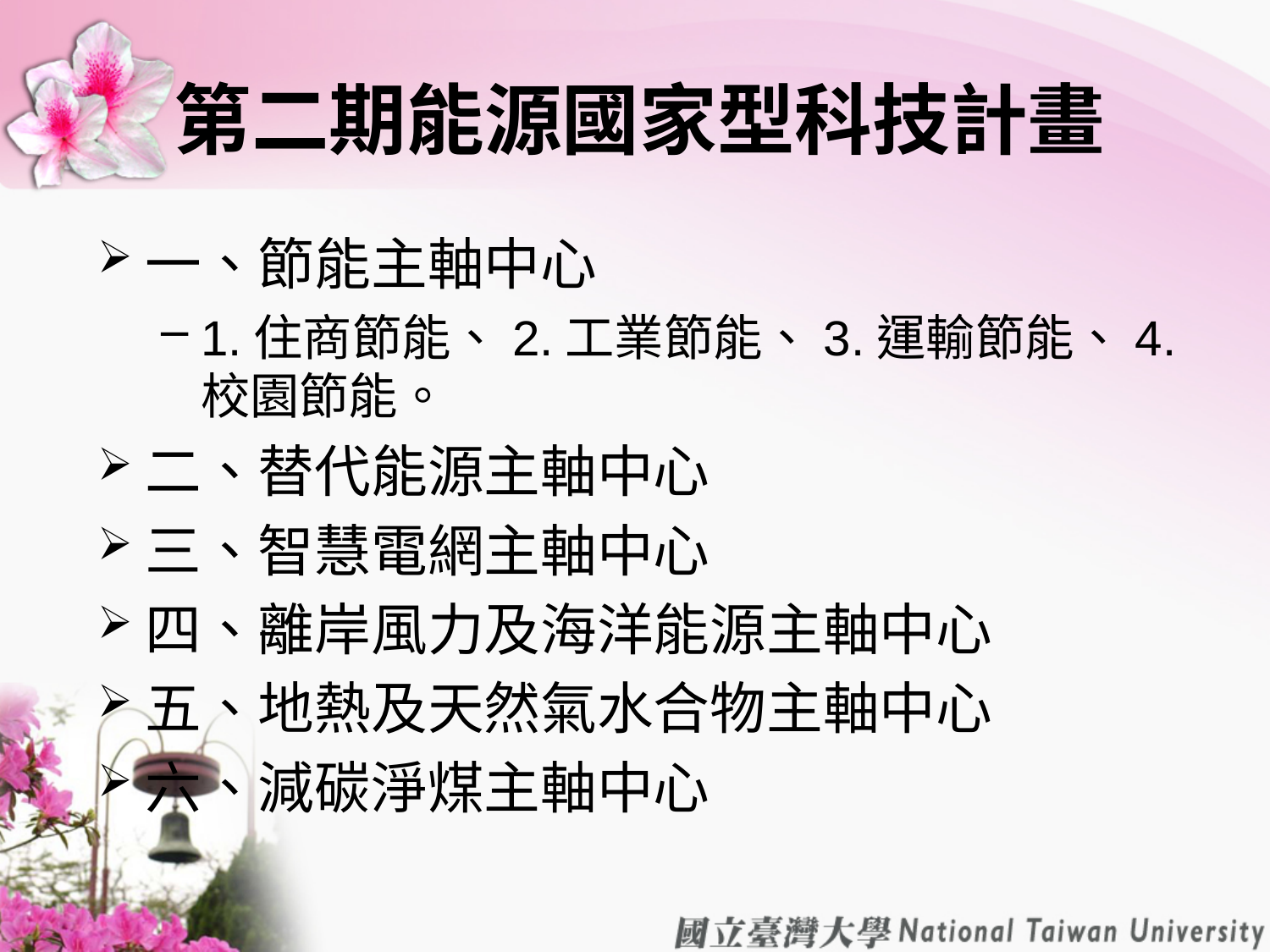

# 第二期能源國家型科技計畫
一、節能主軸中心
1.住商節能、2.工業節能、3.運輸節能、4.校園節能。
二、替代能源主軸中心
三、智慧電網主軸中心
四、離岸風力及海洋能源主軸中心
五、地熱及天然氣水合物主軸中心
六、減碳淨煤主軸中心